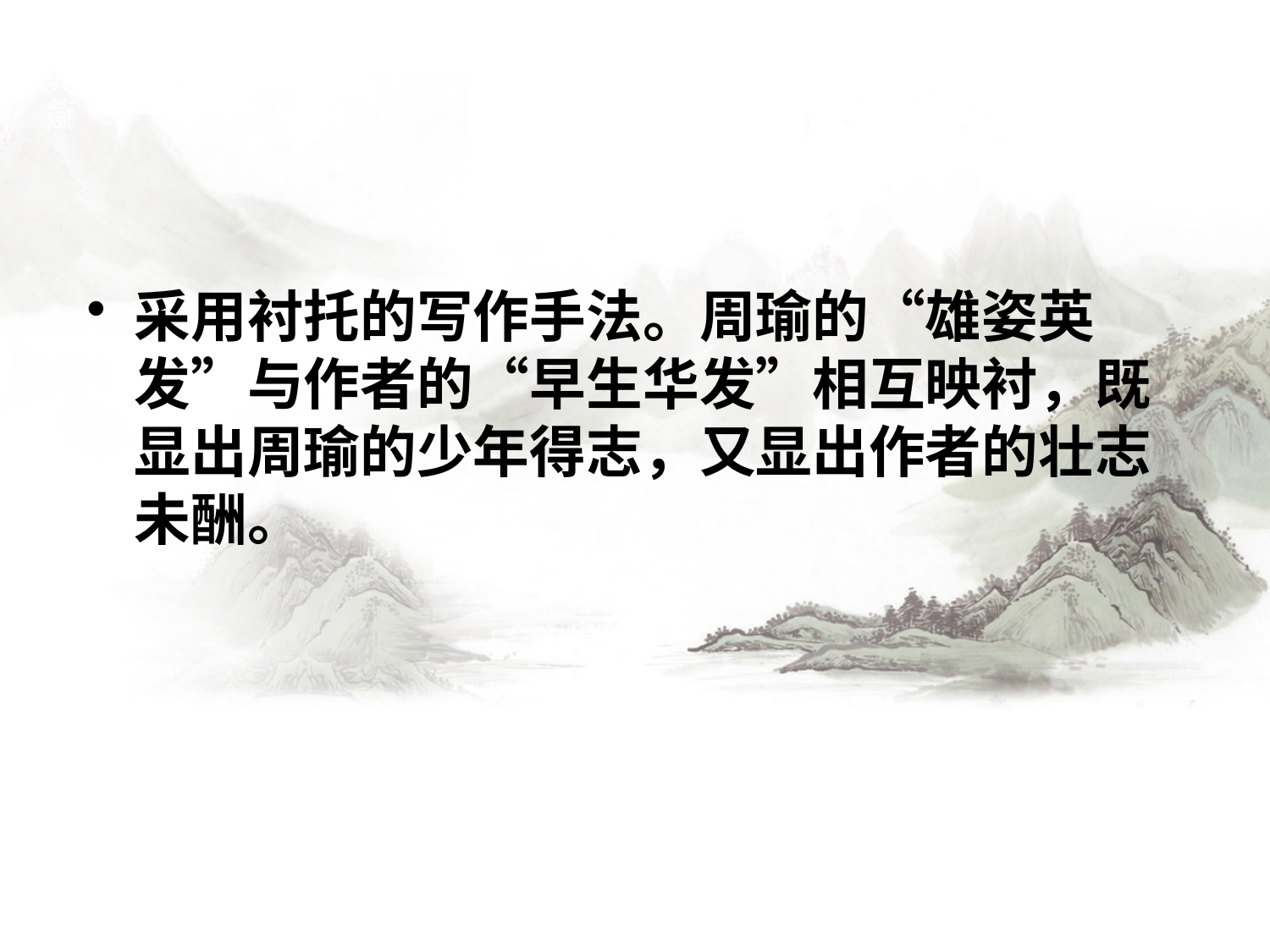

采用衬托的写作手法。周瑜的“雄姿英发”与作者的“早生华发”相互映衬，既显出周瑜的少年得志，又显出作者的壮志未酬。